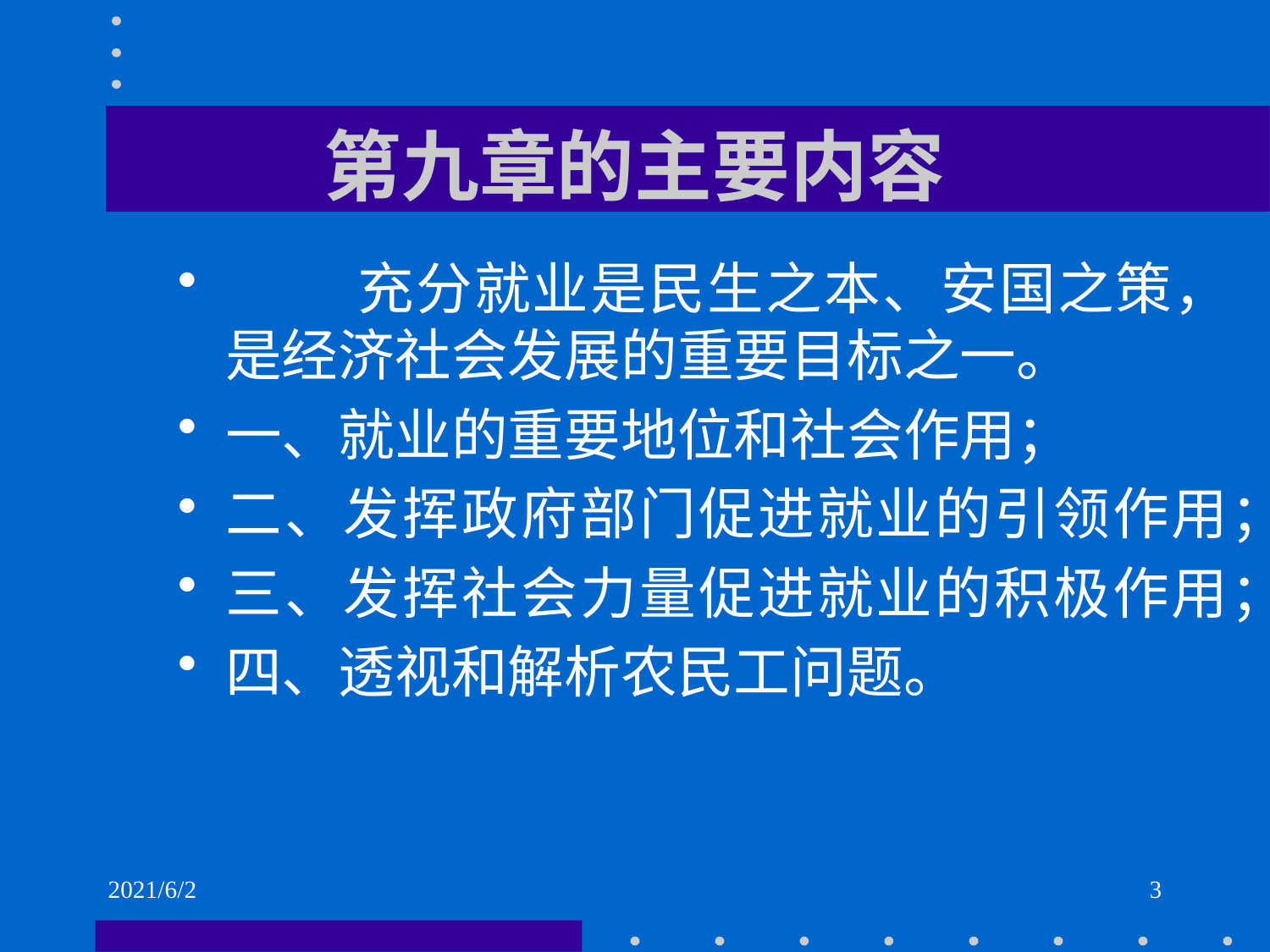

# 第九章的主要内容
        充分就业是民生之本、安国之策，是经济社会发展的重要目标之一。
一、就业的重要地位和社会作用；
二、发挥政府部门促进就业的引领作用；
三、发挥社会力量促进就业的积极作用；
四、透视和解析农民工问题。

2021/6/2
3